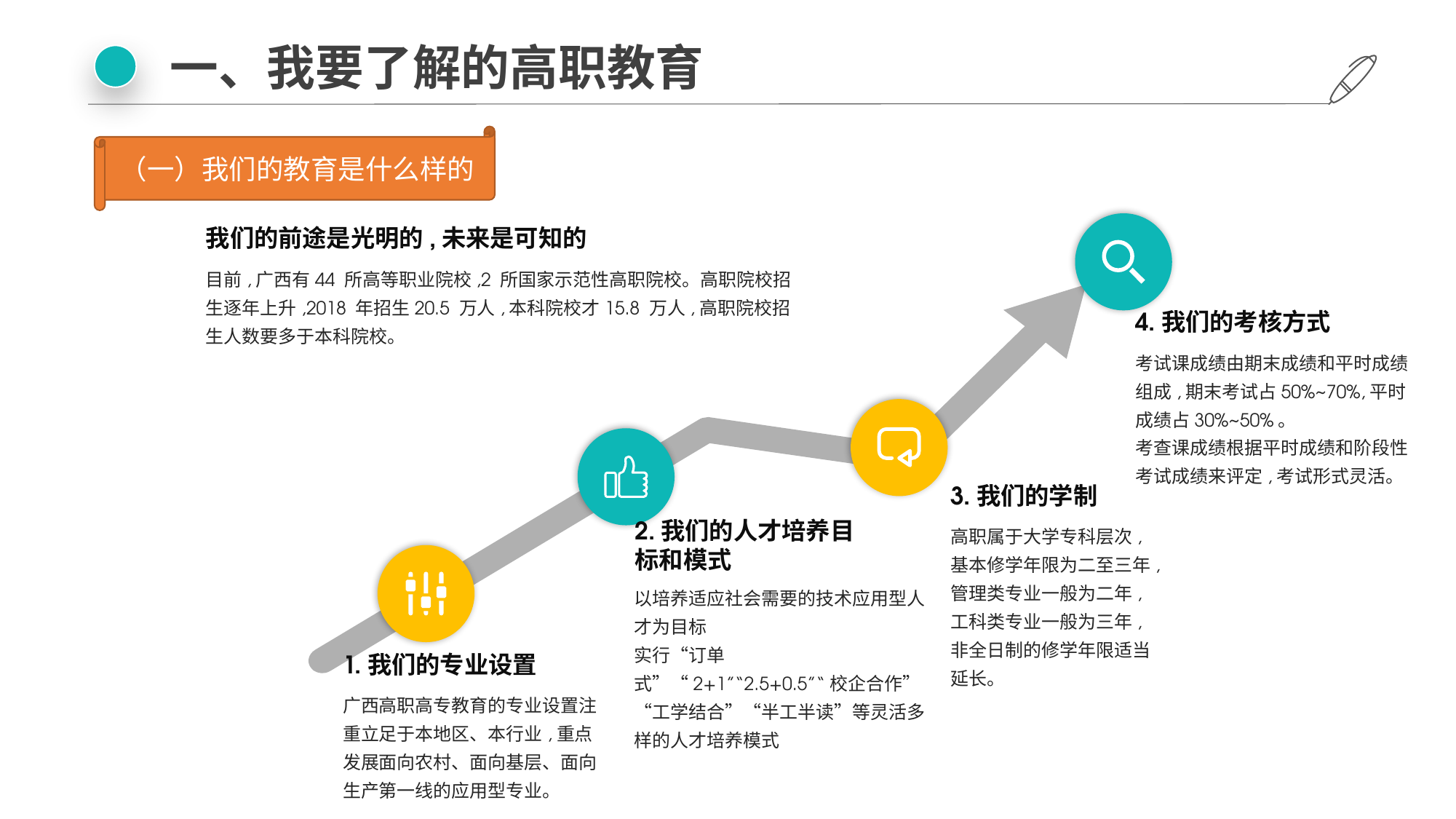

一、我要了解的高职教育

（一）我们的教育是什么样的

我们的前途是光明的,未来是可知的
目前,广西有44 所高等职业院校,2 所国家示范性高职院校。高职院校招生逐年上升,2018 年招生20.5 万人,本科院校才15.8 万人,高职院校招生人数要多于本科院校。
4.我们的考核方式
考试课成绩由期末成绩和平时成绩组成,期末考试占50%~70%,平时成绩占30%~50%。
考查课成绩根据平时成绩和阶段性考试成绩来评定,考试形式灵活。
3.我们的学制
高职属于大学专科层次,基本修学年限为二至三年,管理类专业一般为二年,工科类专业一般为三年,非全日制的修学年限适当延长。
2.我们的人才培养目标和模式
以培养适应社会需要的技术应用型人才为目标
实行“订单式”“2+1”“2.5+0.5”“校企合作”“工学结合”“半工半读”等灵活多样的人才培养模式
1.我们的专业设置
广西高职高专教育的专业设置注重立足于本地区、本行业,重点发展面向农村、面向基层、面向生产第一线的应用型专业。